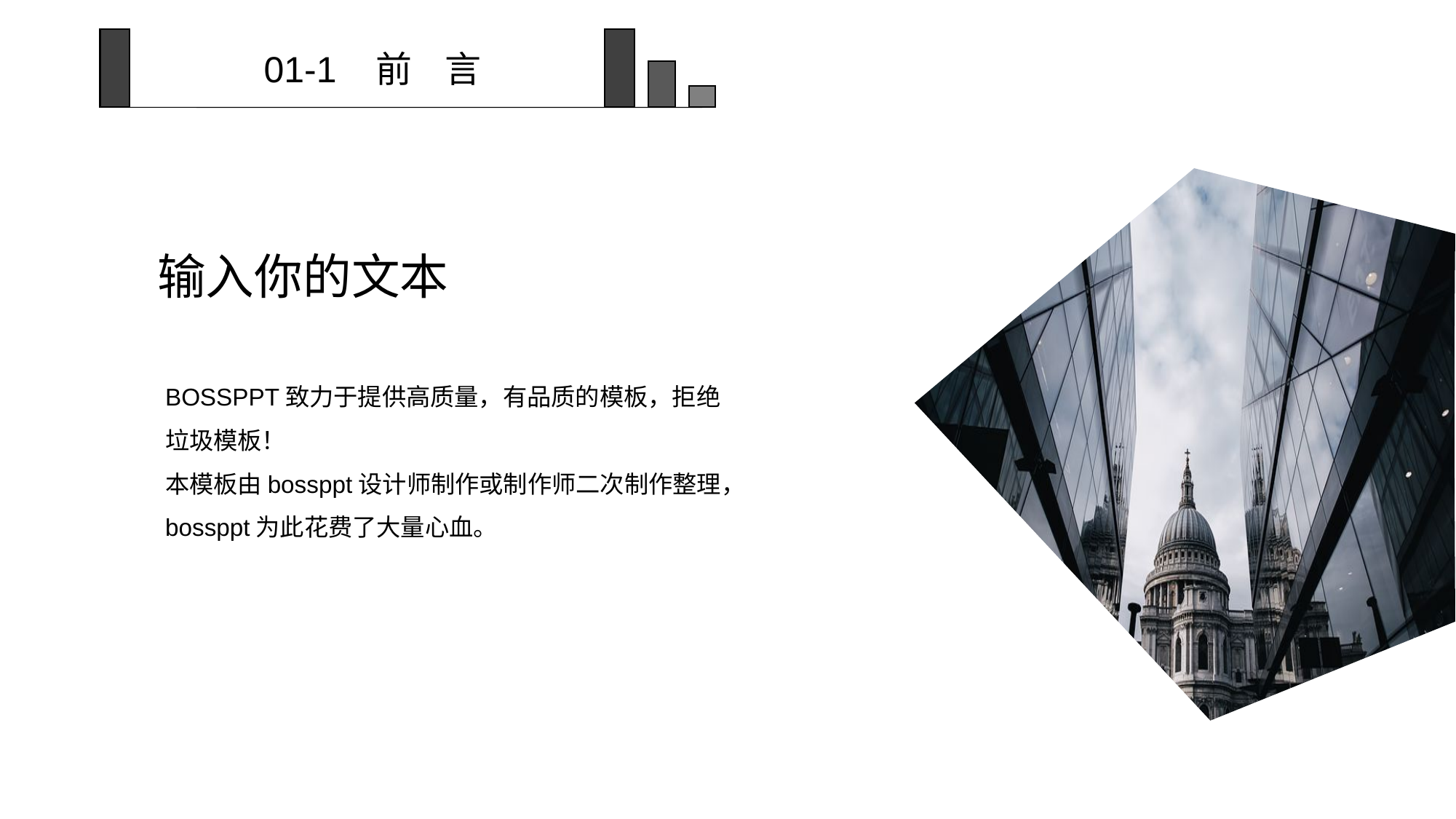

01-1   前    言

输入你的文本
BOSSPPT致力于提供高质量，有品质的模板，拒绝垃圾模板！
本模板由bossppt设计师制作或制作师二次制作整理，bossppt为此花费了大量心血。